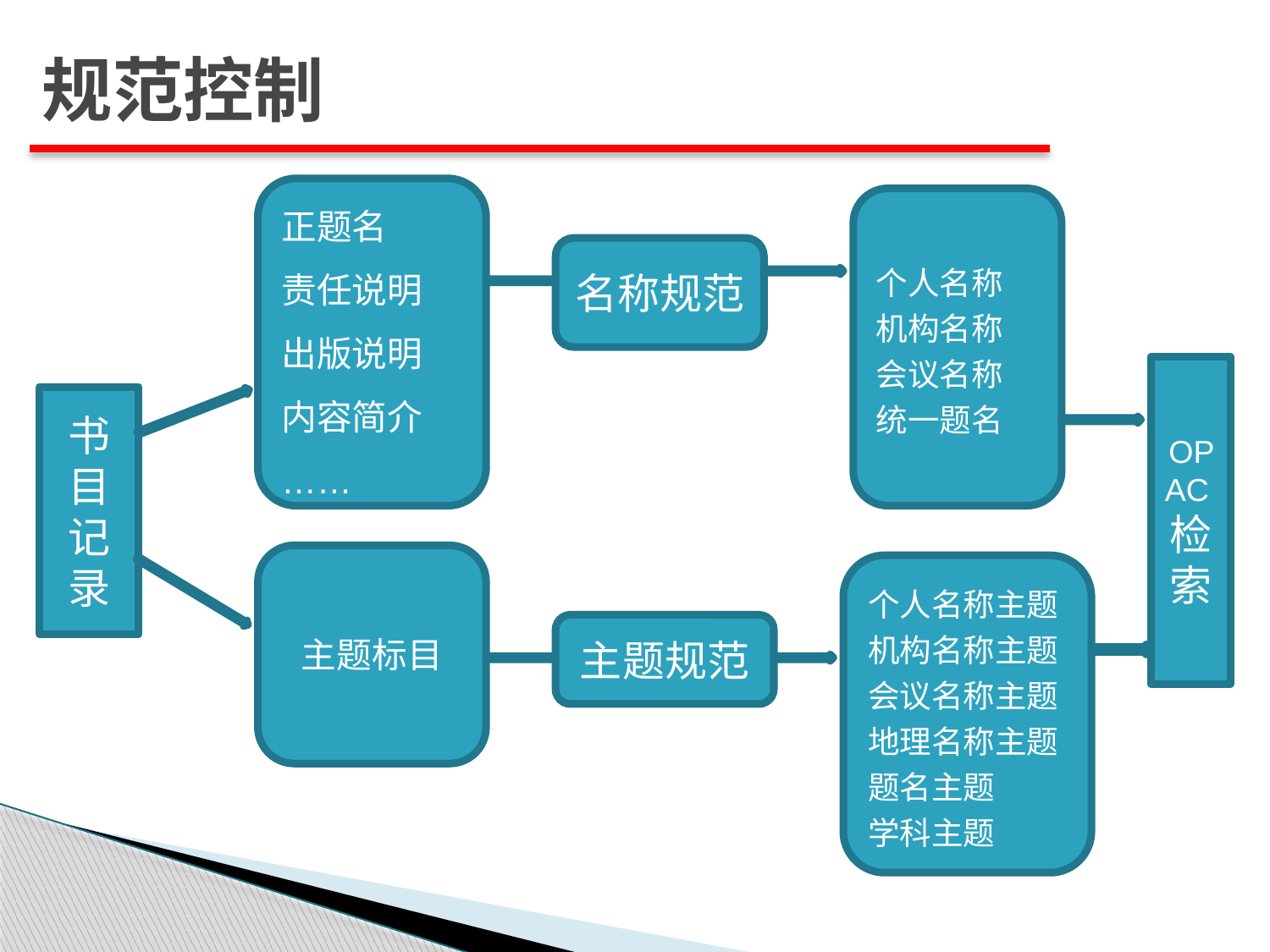

规范控制

正题名
责任说明
出版说明
内容简介
……

个人名称
机构名称
会议名称
统一题名
名称规范

OPAC检索
书目记录

主题标目
个人名称主题
机构名称主题
会议名称主题
地理名称主题
题名主题
学科主题

主题规范